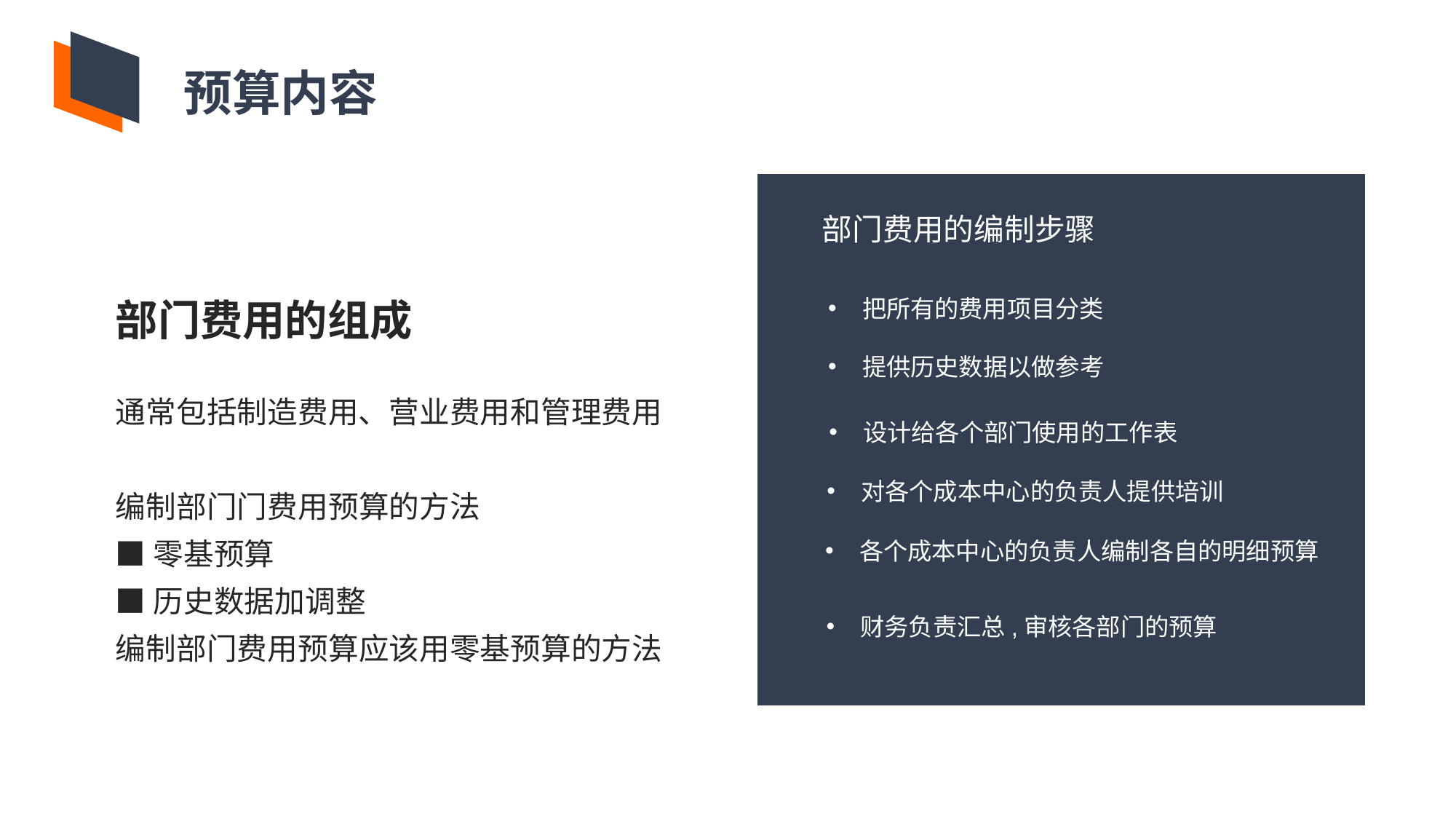

预算内容

部门费用的编制步骤
部门费用的组成
把所有的费用项目分类
提供历史数据以做参考
通常包括制造费用、营业费用和管理费用

编制部门门费用预算的方法
■零基预算
■历史数据加调整
编制部门费用预算应该用零基预算的方法

设计给各个部门使用的工作表
对各个成本中心的负责人提供培训
各个成本中心的负责人编制各自的明细预算
财务负责汇总,审核各部门的预算